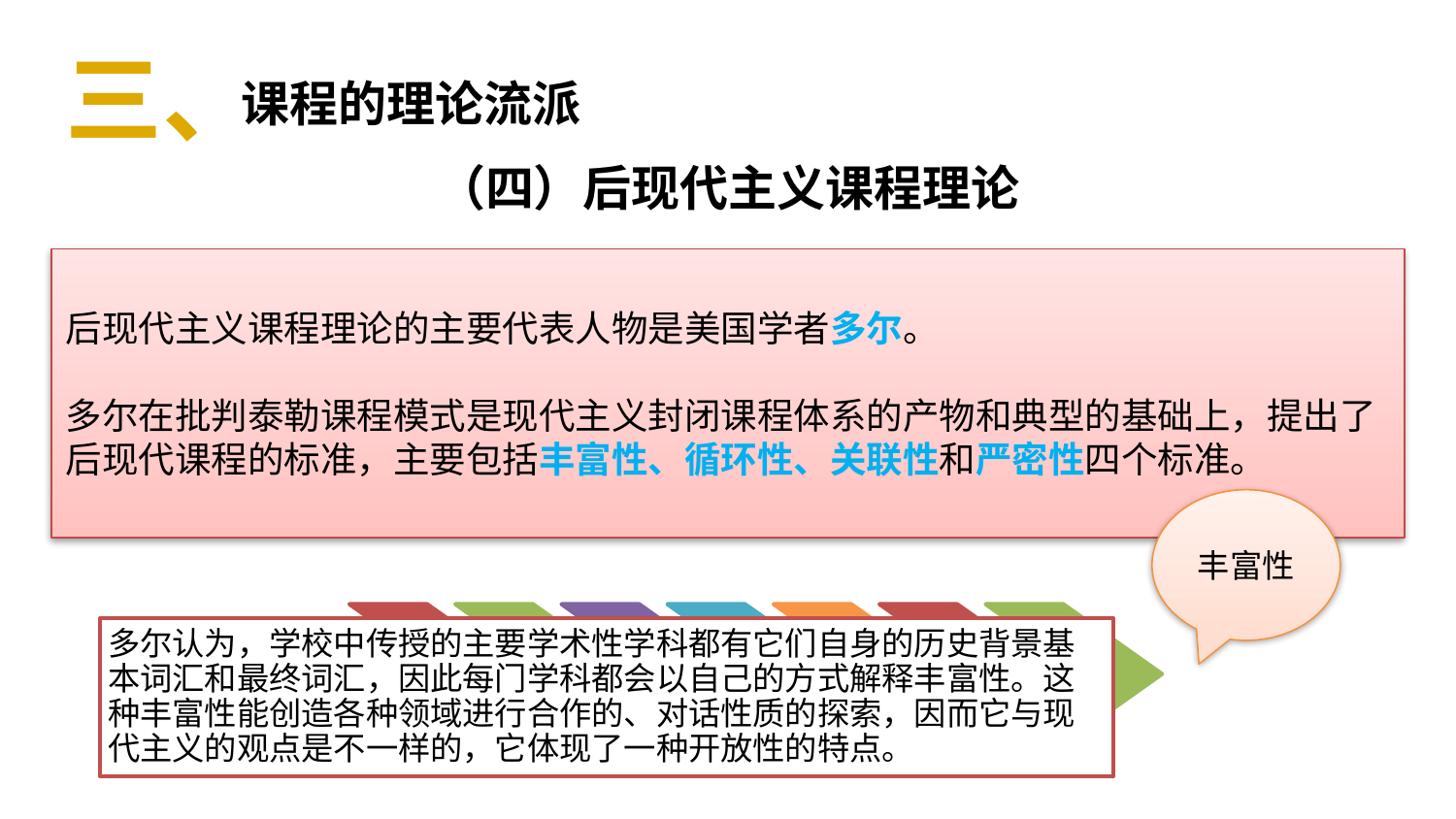

三、
课程的理论流派
（四）后现代主义课程理论
后现代主义课程理论的主要代表人物是美国学者多尔。

多尔在批判泰勒课程模式是现代主义封闭课程体系的产物和典型的基础上，提出了后现代课程的标准，主要包括丰富性、循环性、关联性和严密性四个标准。
丰富性

多尔认为，学校中传授的主要学术性学科都有它们自身的历史背景基本词汇和最终词汇，因此每门学科都会以自己的方式解释丰富性。这种丰富性能创造各种领域进行合作的、对话性质的探索，因而它与现代主义的观点是不一样的，它体现了一种开放性的特点。